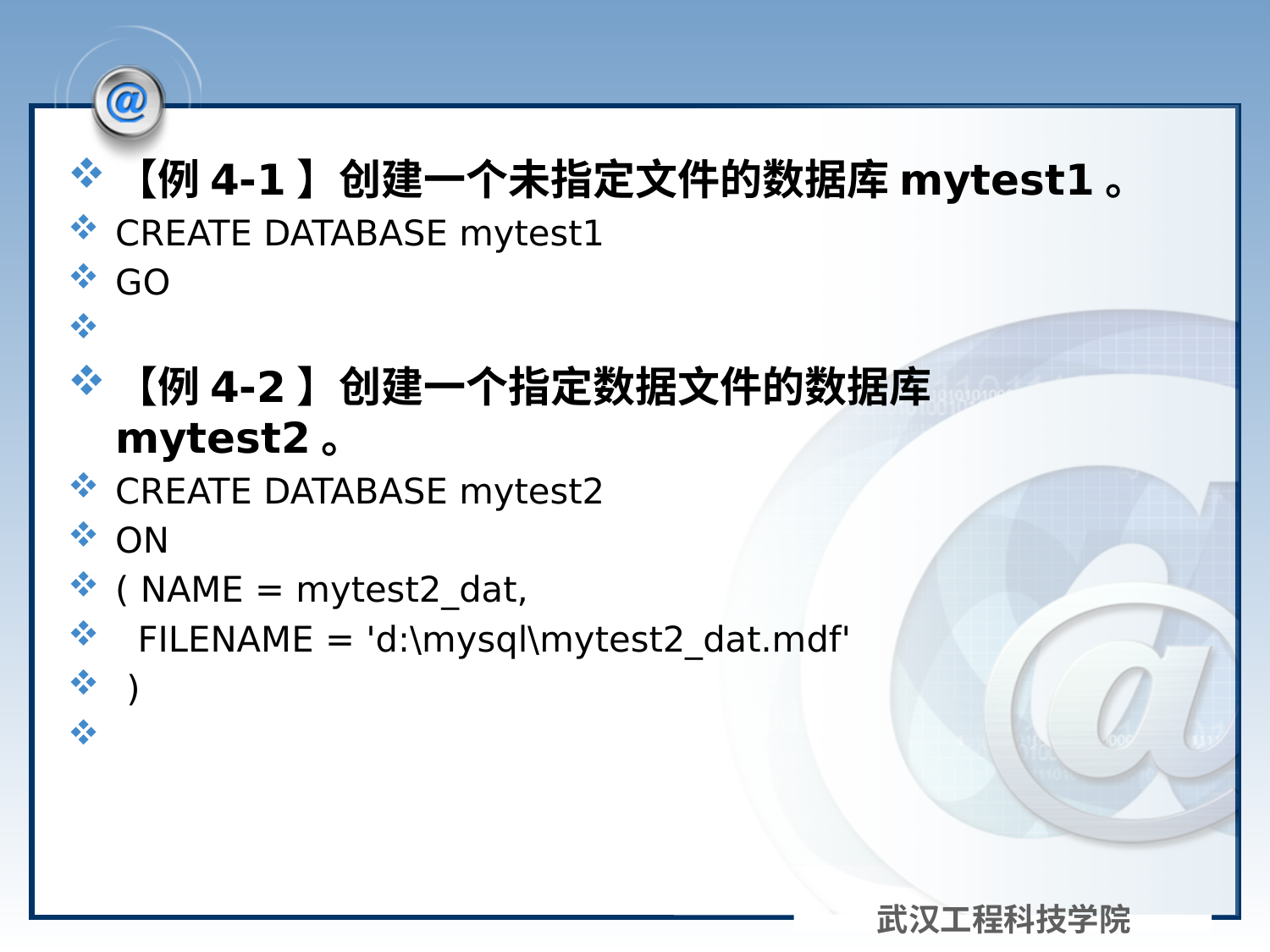

#
【例4-1】创建一个未指定文件的数据库mytest1。
CREATE DATABASE mytest1
GO

【例4-2】创建一个指定数据文件的数据库mytest2。
CREATE DATABASE mytest2
ON
( NAME = mytest2_dat,
  FILENAME = 'd:\mysql\mytest2_dat.mdf'
 )

武汉工程科技学院